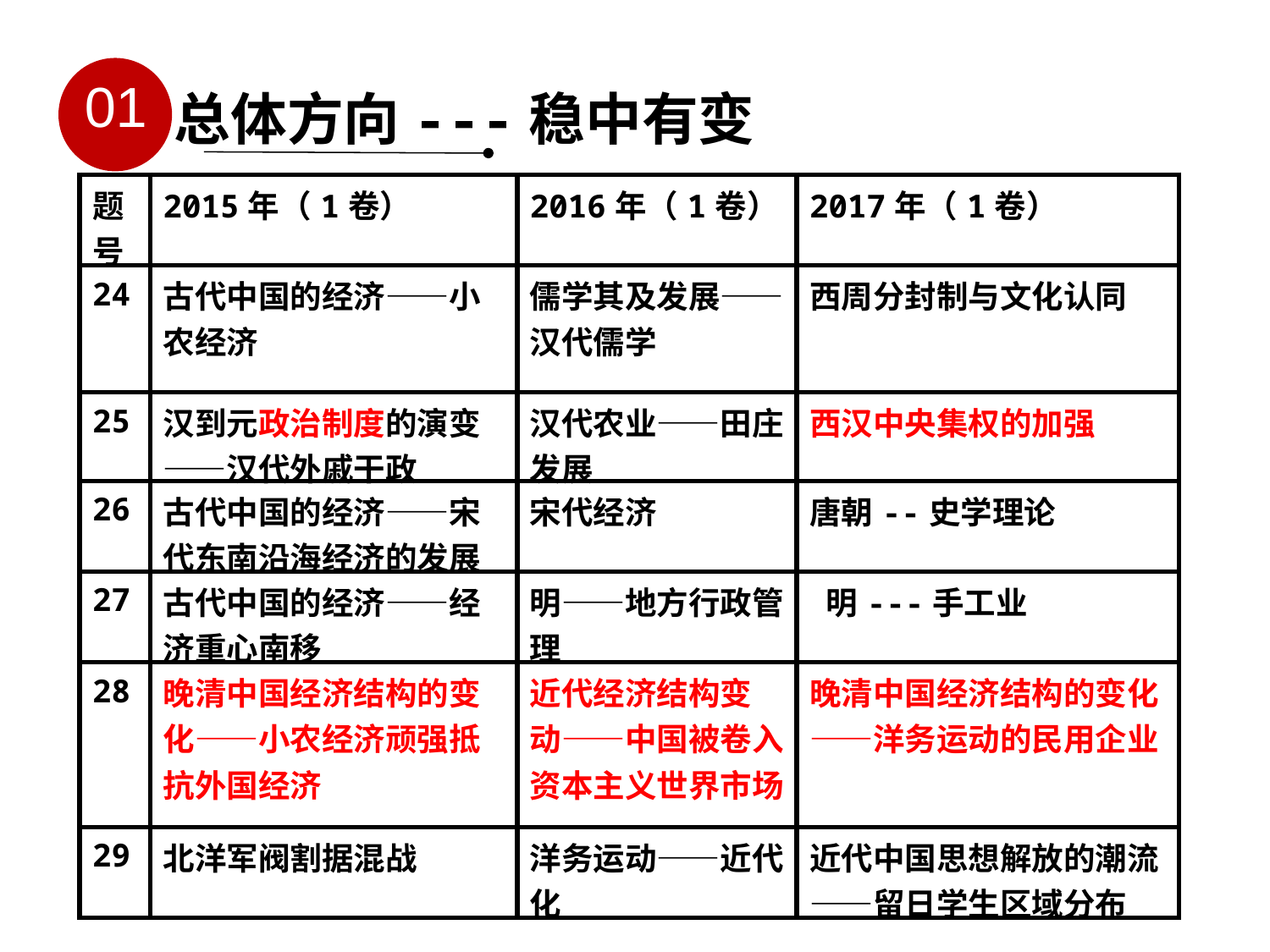

01
总体方向---稳中有变

| 题号 | 2015年（1卷） | 2016年（1卷） | 2017年（1卷） |
| --- | --- | --- | --- |
| 24 | 古代中国的经济——小农经济 | 儒学其及发展―― 汉代儒学 | 西周分封制与文化认同 |
| 25 | 汉到元政治制度的演变——汉代外戚干政 | 汉代农业――田庄发展 | 西汉中央集权的加强 |
| 26 | 古代中国的经济——宋代东南沿海经济的发展 | 宋代经济 | 唐朝--史学理论 |
| 27 | 古代中国的经济——经济重心南移 | 明――地方行政管理 | 明---手工业 |
| 28 | 晚清中国经济结构的变化——小农经济顽强抵抗外国经济 | 近代经济结构变动――中国被卷入资本主义世界市场 | 晚清中国经济结构的变化——洋务运动的民用企业 |
| 29 | 北洋军阀割据混战 | 洋务运动――近代化 | 近代中国思想解放的潮流——留日学生区域分布 |